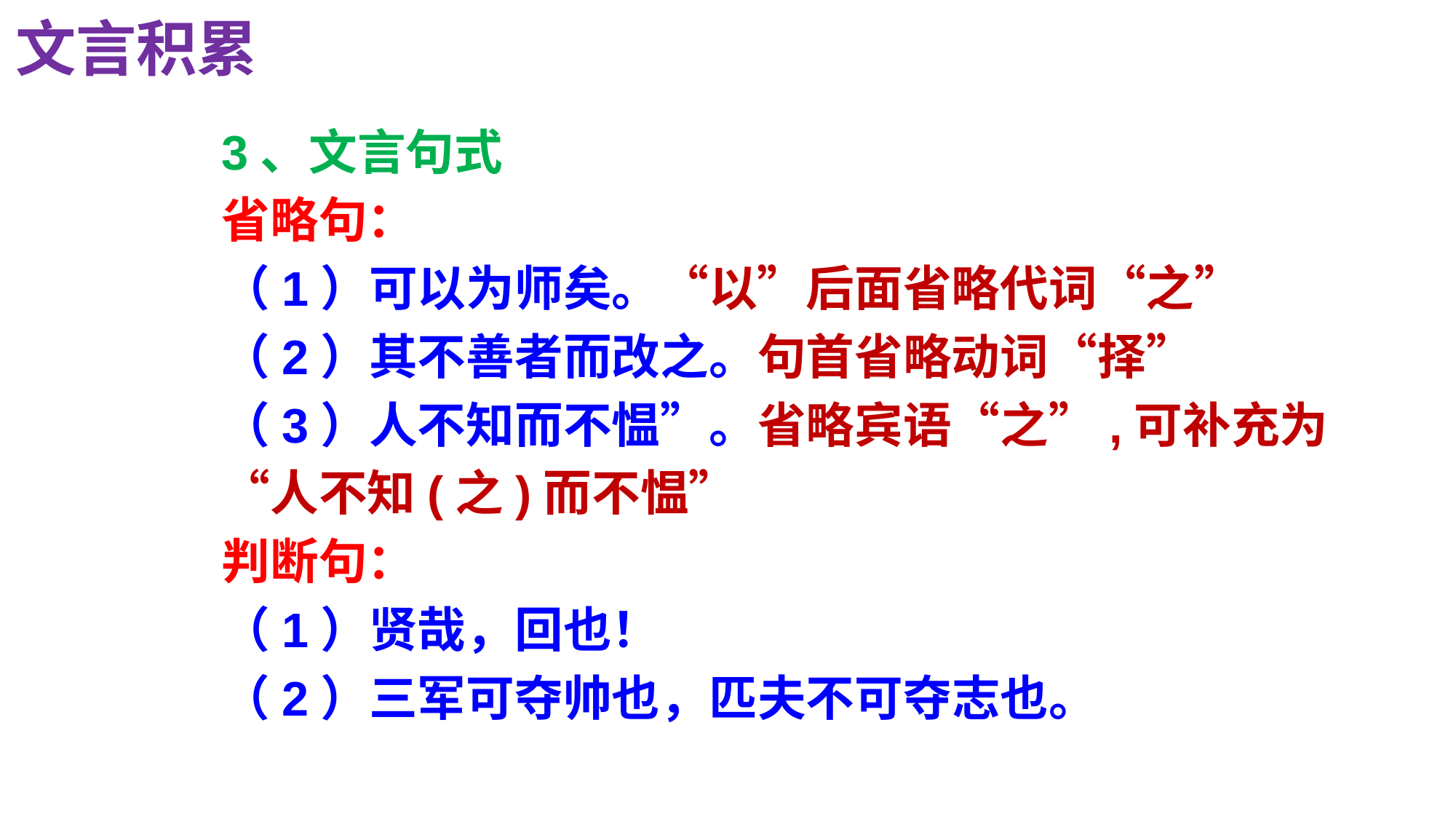

文言积累
3、文言句式
省略句：
（1）可以为师矣。“以”后面省略代词“之”
（2）其不善者而改之。句首省略动词“择”
（3）人不知而不愠”。省略宾语“之”,可补充为“人不知(之)而不愠”
判断句：
（1）贤哉，回也！
（2）三军可夺帅也，匹夫不可夺志也。